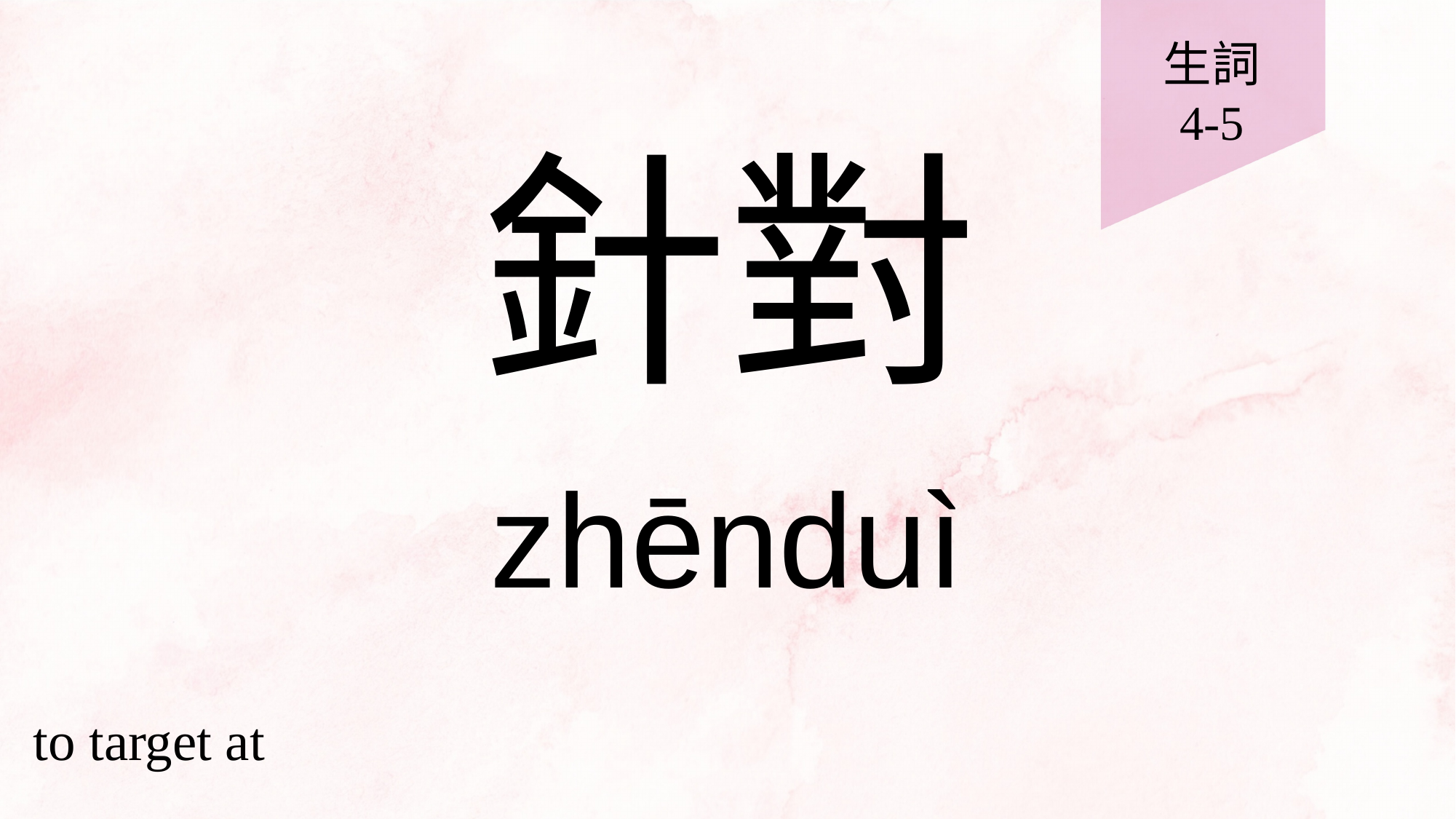

生詞
4-5
# 針對
zhēnduì
to target at